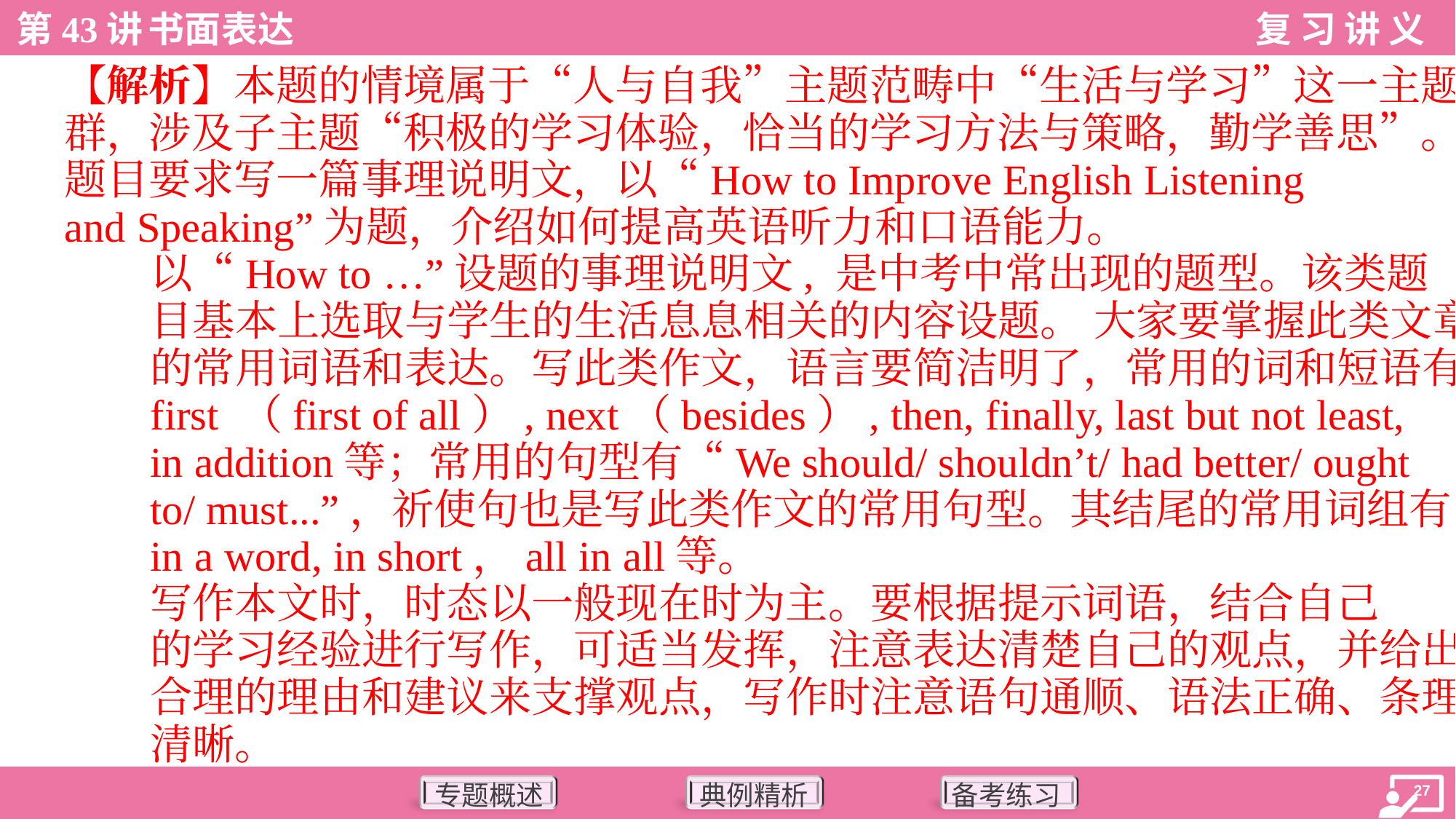

【解析】本题的情境属于“人与自我”主题范畴中“生活与学习”这一主题
群，涉及子主题“积极的学习体验，恰当的学习方法与策略，勤学善思”。
题目要求写一篇事理说明文，以“How to Improve English Listening
and Speaking”为题，介绍如何提高英语听力和口语能力。
以“How to …”设题的事理说明文, 是中考中常出现的题型。该类题
目基本上选取与学生的生活息息相关的内容设题。 大家要掌握此类文章
的常用词语和表达。写此类作文，语言要简洁明了，常用的词和短语有
first （first of all）, next（besides）, then, finally, last but not least,
in addition等；常用的句型有“We should/ shouldn’t/ had better/ ought
to/ must...”，祈使句也是写此类作文的常用句型。其结尾的常用词组有
in a word, in short，all in all等。
写作本文时，时态以一般现在时为主。要根据提示词语，结合自己
的学习经验进行写作，可适当发挥，注意表达清楚自己的观点，并给出
合理的理由和建议来支撑观点，写作时注意语句通顺、语法正确、条理
清晰。